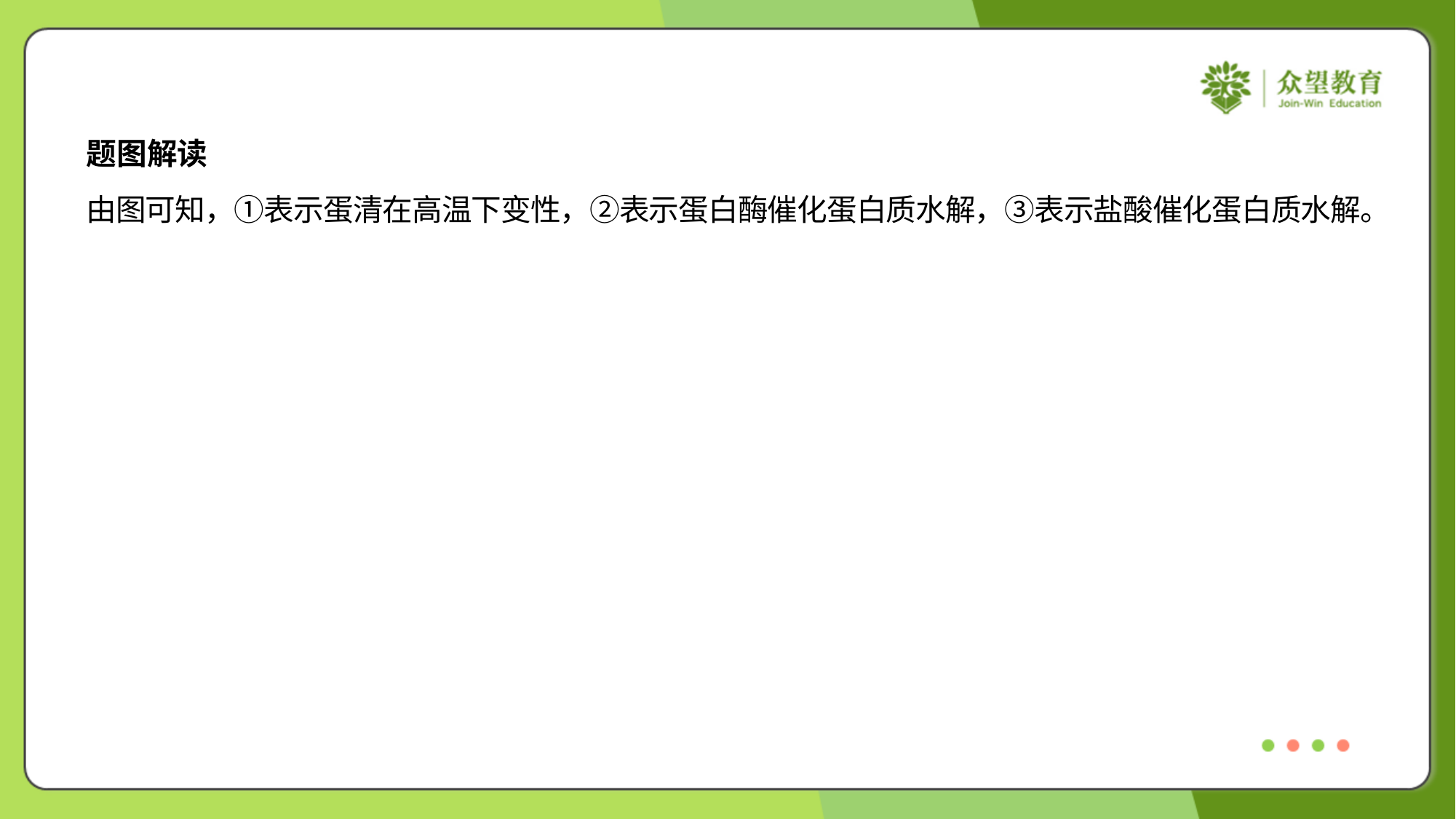

题图解读
由图可知，①表示蛋清在高温下变性，②表示蛋白酶催化蛋白质水解，③表示盐酸催化蛋白质水解。